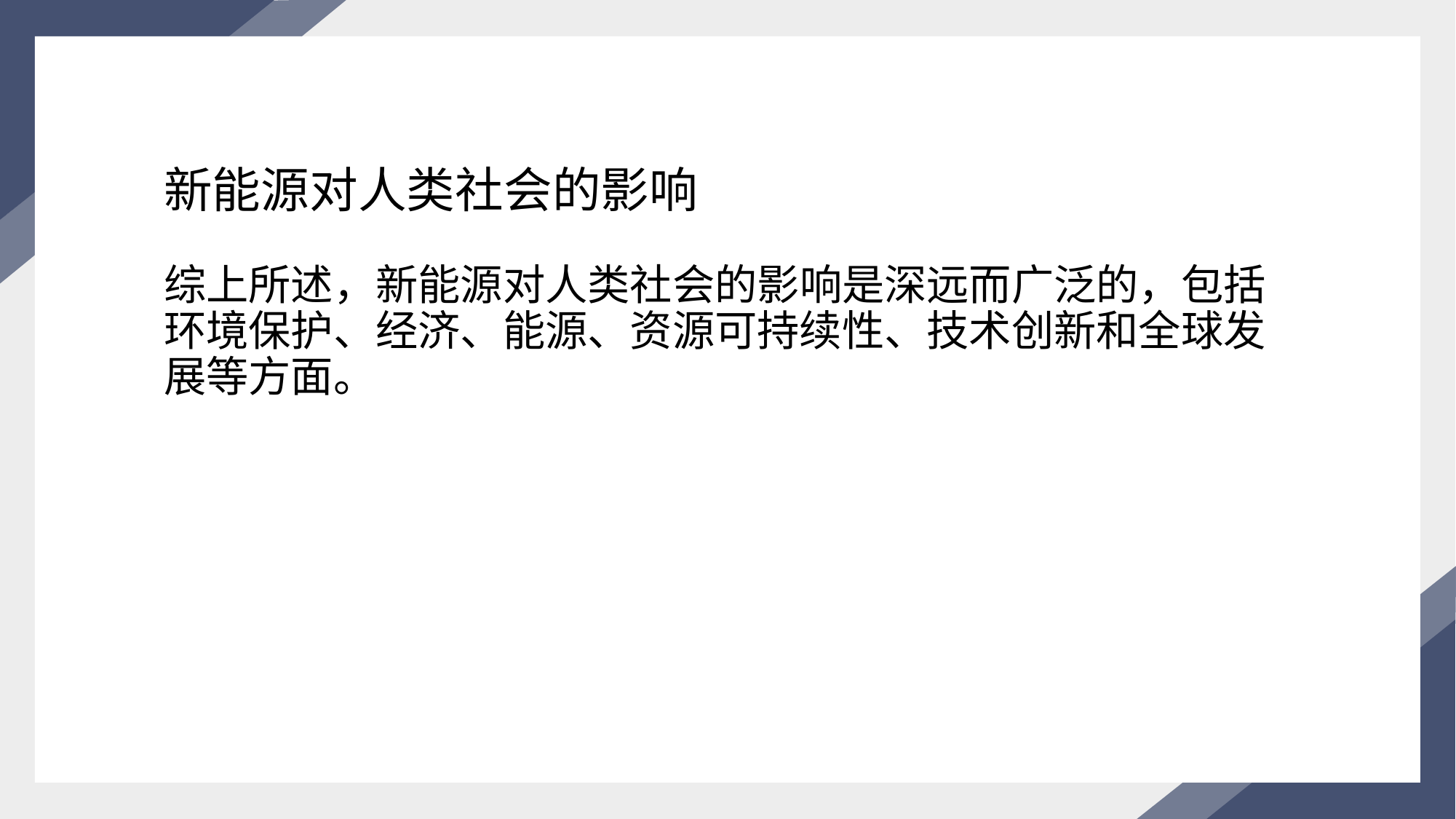

# 新能源对人类社会的影响
综上所述，新能源对人类社会的影响是深远而广泛的，包括环境保护、经济、能源、资源可持续性、技术创新和全球发展等方面。